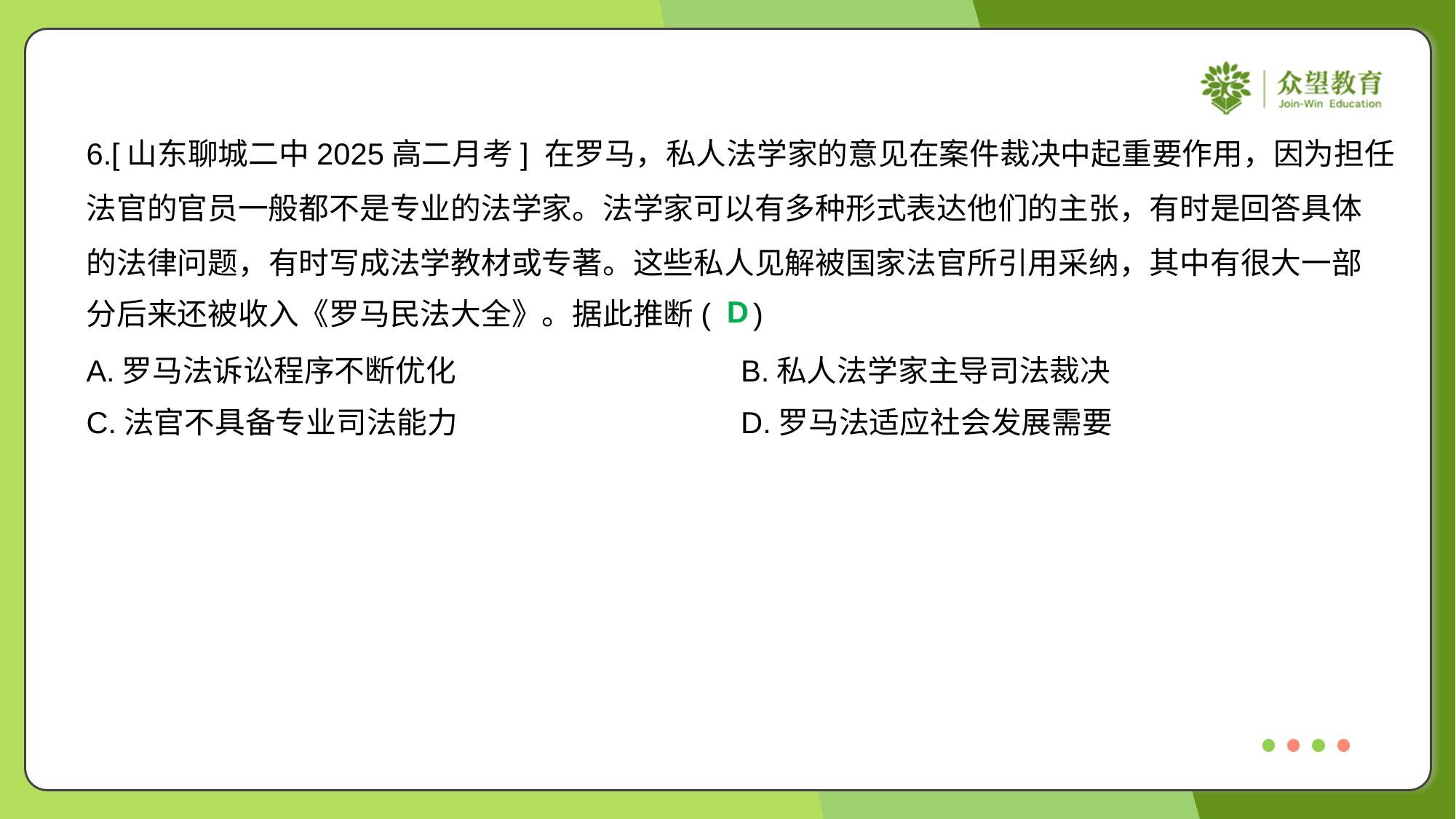

6.[山东聊城二中2025高二月考] 在罗马，私人法学家的意见在案件裁决中起重要作用，因为担任
法官的官员一般都不是专业的法学家。法学家可以有多种形式表达他们的主张，有时是回答具体
的法律问题，有时写成法学教材或专著。这些私人见解被国家法官所引用采纳，其中有很大一部
分后来还被收入《罗马民法大全》。据此推断(     )
D
A.罗马法诉讼程序不断优化	B.私人法学家主导司法裁决
C.法官不具备专业司法能力	D.罗马法适应社会发展需要